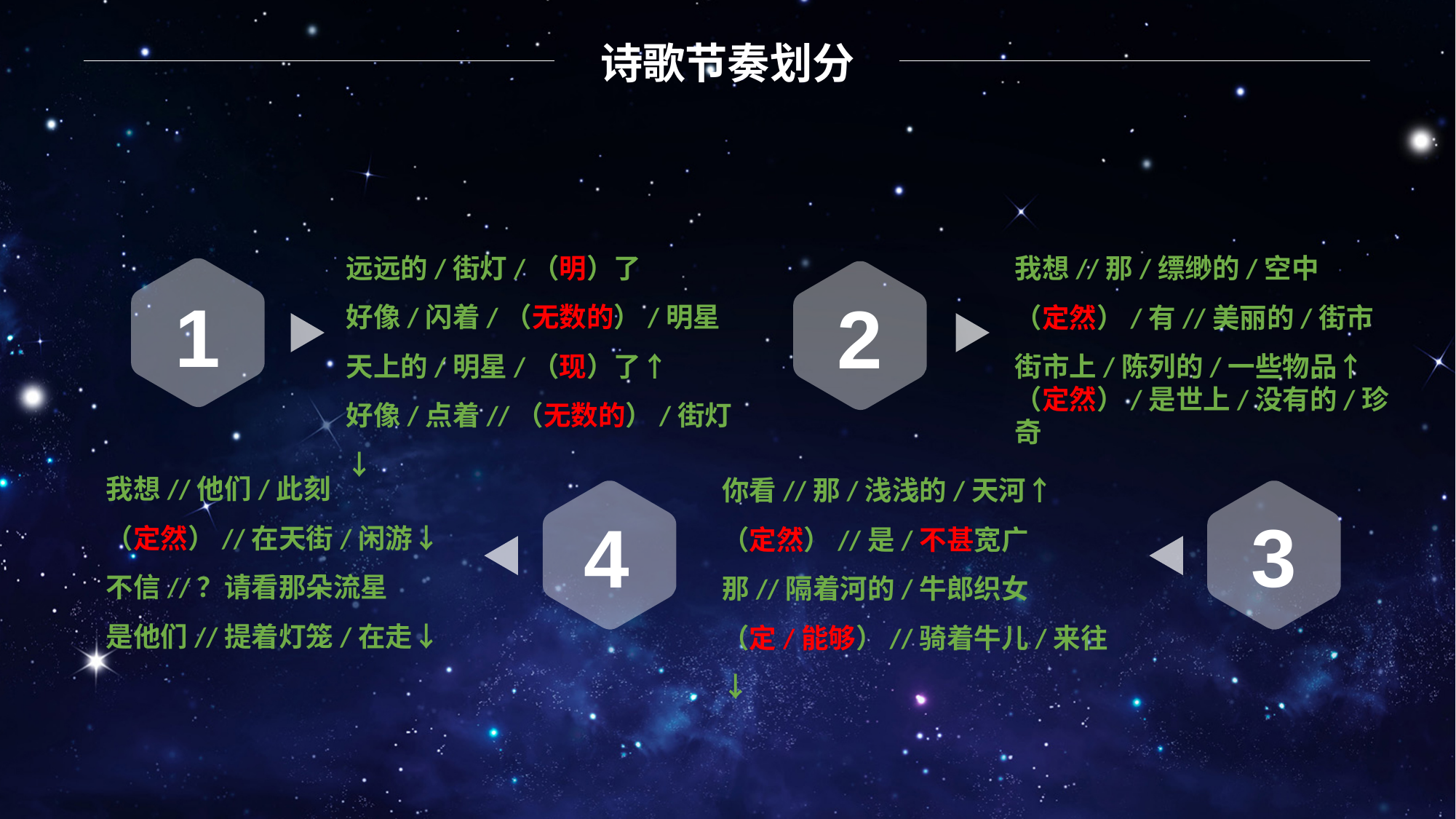

诗歌节奏划分
远远的/街灯/（明）了
好像/闪着/（无数的）/明星
天上的/明星/（现）了↑
好像/点着//（无数的）/街灯↓
我想//那/缥缈的/空中
（定然）/有//美丽的/街市
街市上/陈列的/一些物品↑
（定然）/是世上/没有的/珍奇

1

2

我想//他们/此刻
（定然）//在天街/闲游↓
不信//？请看那朵流星
是他们//提着灯笼/在走↓
你看//那/浅浅的/天河↑
（定然）//是/不甚宽广
那//隔着河的/牛郎织女
（定/能够）//骑着牛儿/来往↓

4

3